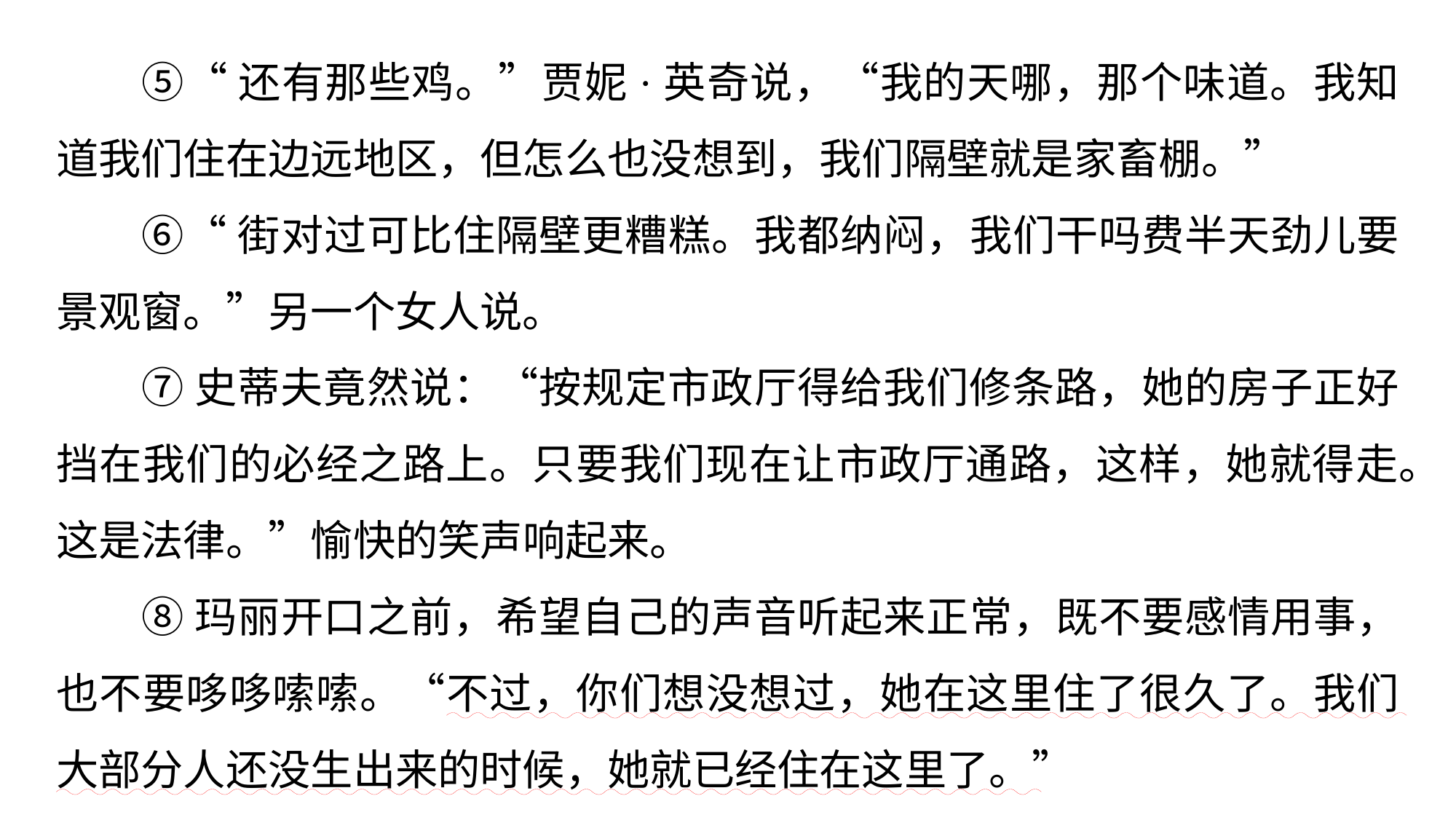

⑤“还有那些鸡。”贾妮·英奇说，“我的天哪，那个味道。我知道我们住在边远地区，但怎么也没想到，我们隔壁就是家畜棚。”
⑥“街对过可比住隔壁更糟糕。我都纳闷，我们干吗费半天劲儿要景观窗。”另一个女人说。
⑦史蒂夫竟然说：“按规定市政厅得给我们修条路，她的房子正好挡在我们的必经之路上。只要我们现在让市政厅通路，这样，她就得走。这是法律。”愉快的笑声响起来。
⑧玛丽开口之前，希望自己的声音听起来正常，既不要感情用事，也不要哆哆嗦嗦。“不过，你们想没想过，她在这里住了很久了。我们大部分人还没生出来的时候，她就已经住在这里了。”